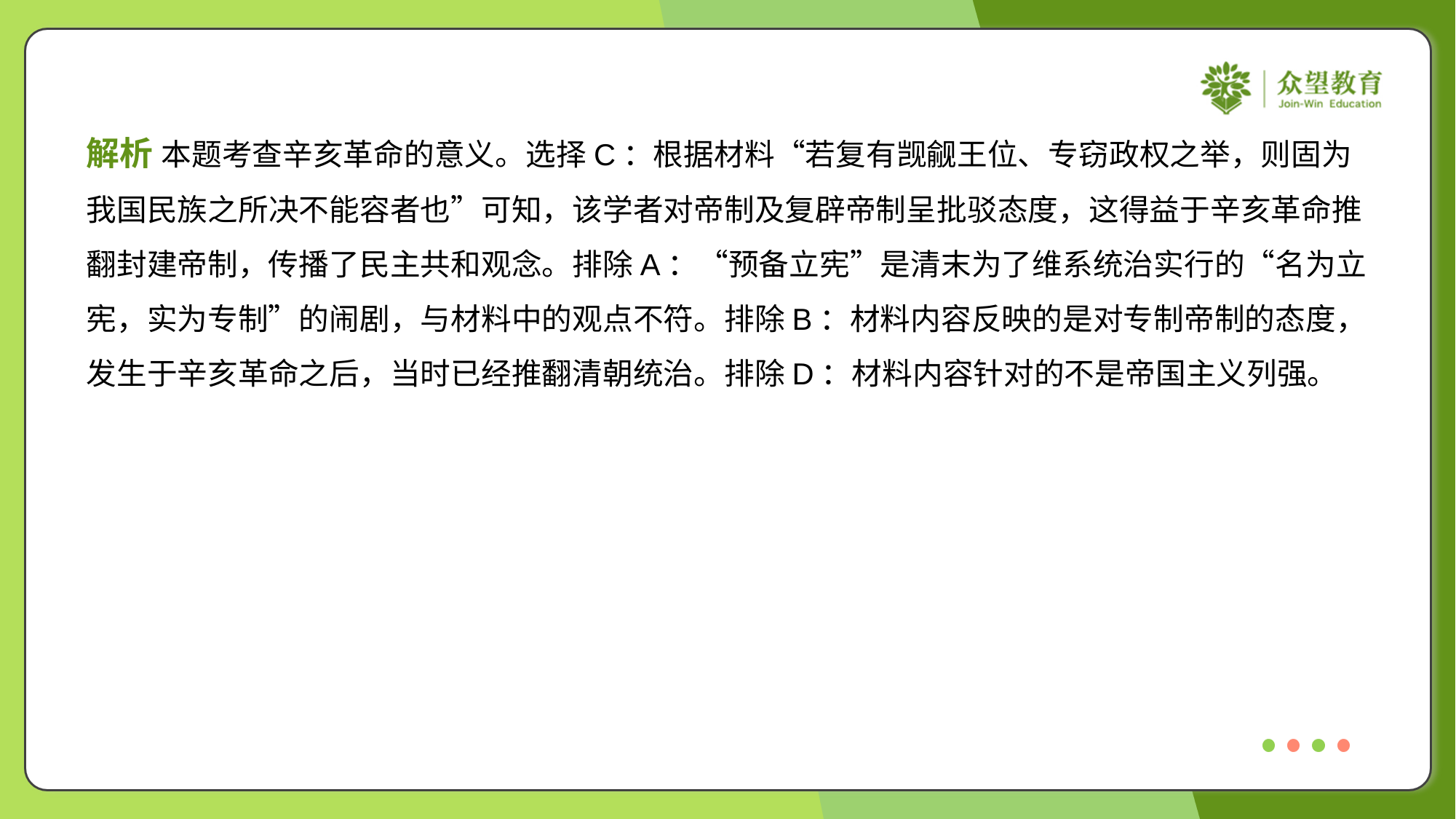

解析 本题考查辛亥革命的意义。选择C：根据材料“若复有觊觎王位、专窃政权之举，则固为
我国民族之所决不能容者也”可知，该学者对帝制及复辟帝制呈批驳态度，这得益于辛亥革命推
翻封建帝制，传播了民主共和观念。排除A：“预备立宪”是清末为了维系统治实行的“名为立
宪，实为专制”的闹剧，与材料中的观点不符。排除B：材料内容反映的是对专制帝制的态度，
发生于辛亥革命之后，当时已经推翻清朝统治。排除D：材料内容针对的不是帝国主义列强。